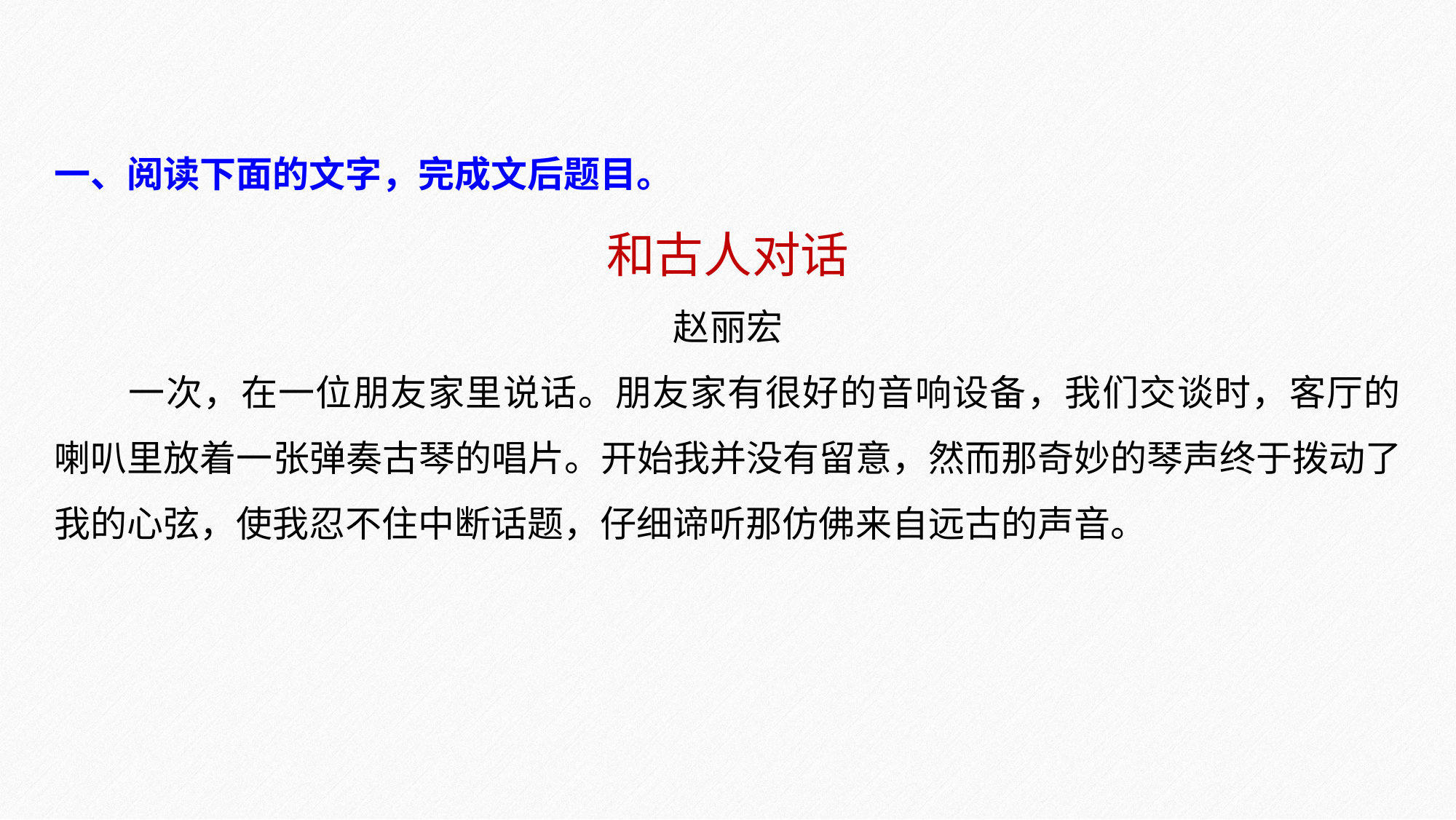

一、阅读下面的文字，完成文后题目。
和古人对话
赵丽宏
一次，在一位朋友家里说话。朋友家有很好的音响设备，我们交谈时，客厅的喇叭里放着一张弹奏古琴的唱片。开始我并没有留意，然而那奇妙的琴声终于拨动了我的心弦，使我忍不住中断话题，仔细谛听那仿佛来自远古的声音。